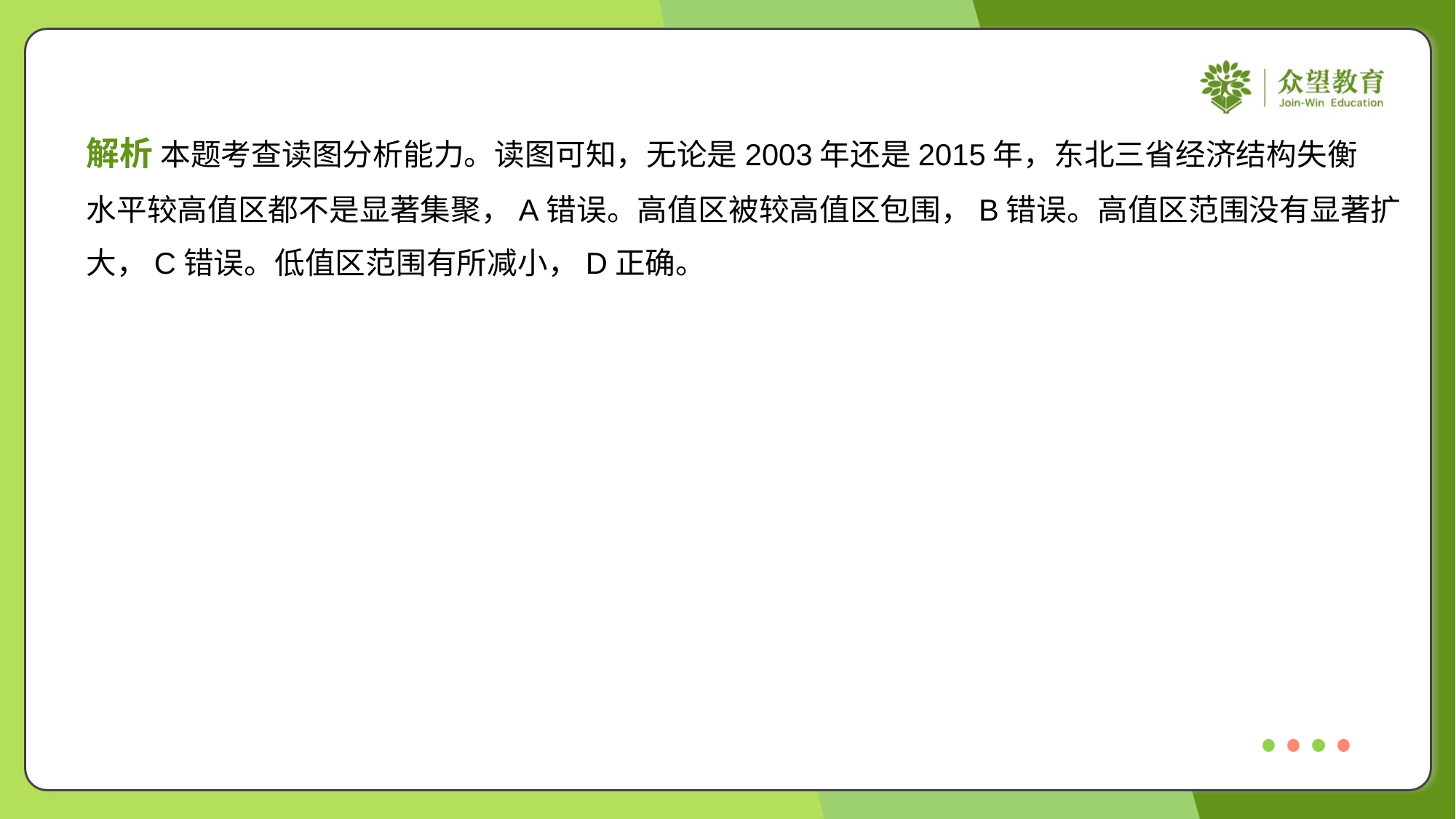

解析 本题考查读图分析能力。读图可知，无论是2003年还是2015年，东北三省经济结构失衡
水平较高值区都不是显著集聚，A错误。高值区被较高值区包围，B错误。高值区范围没有显著扩
大，C错误。低值区范围有所减小，D正确。